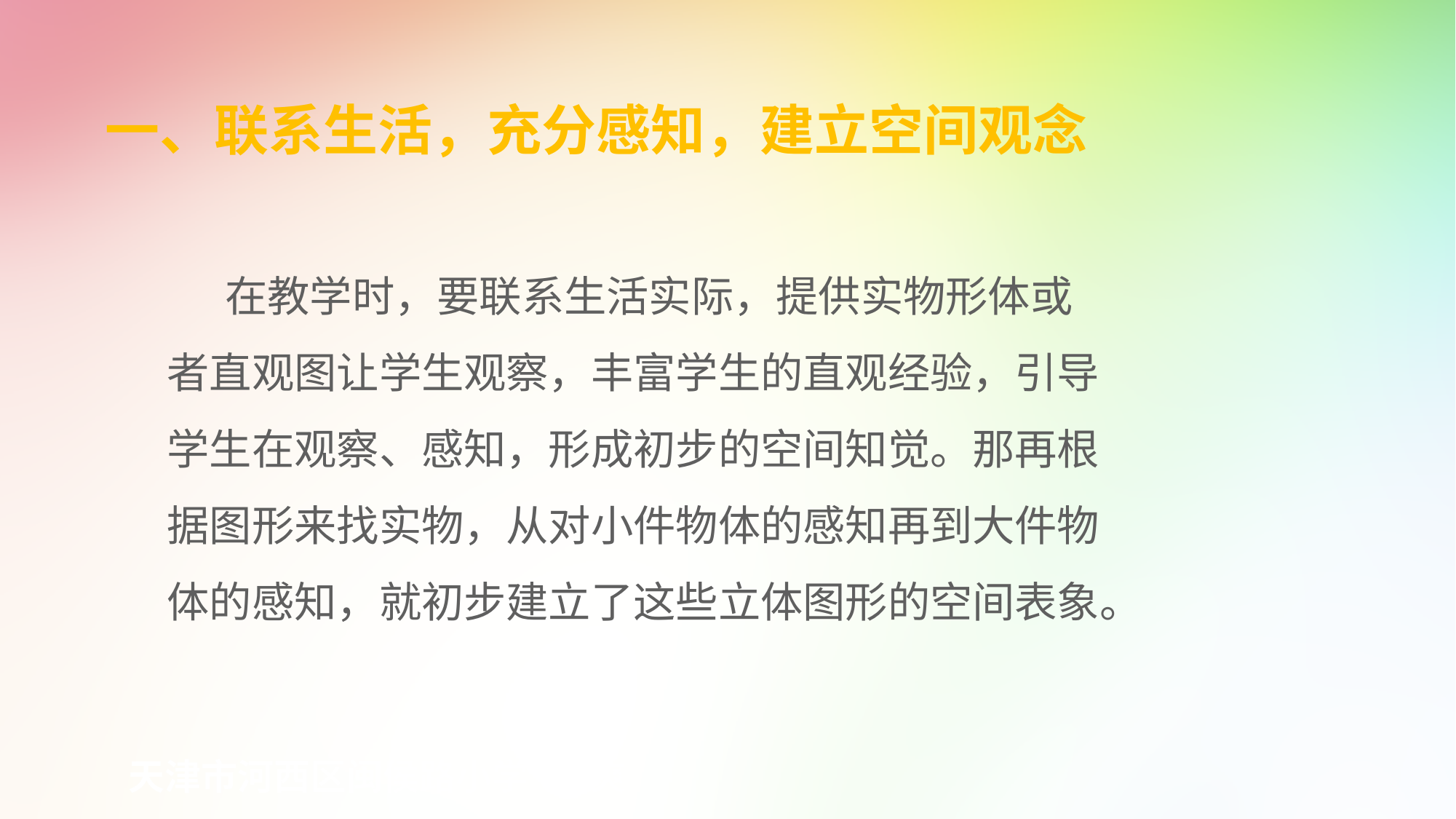

一、联系生活，充分感知，建立空间观念
      在教学时，要联系生活实际，提供实物形体或者直观图让学生观察，丰富学生的直观经验，引导学生在观察、感知，形成初步的空间知觉。那再根据图形来找实物，从对小件物体的感知再到大件物体的感知，就初步建立了这些立体图形的空间表象。

天津市河西区闽侯路小学   梁爽